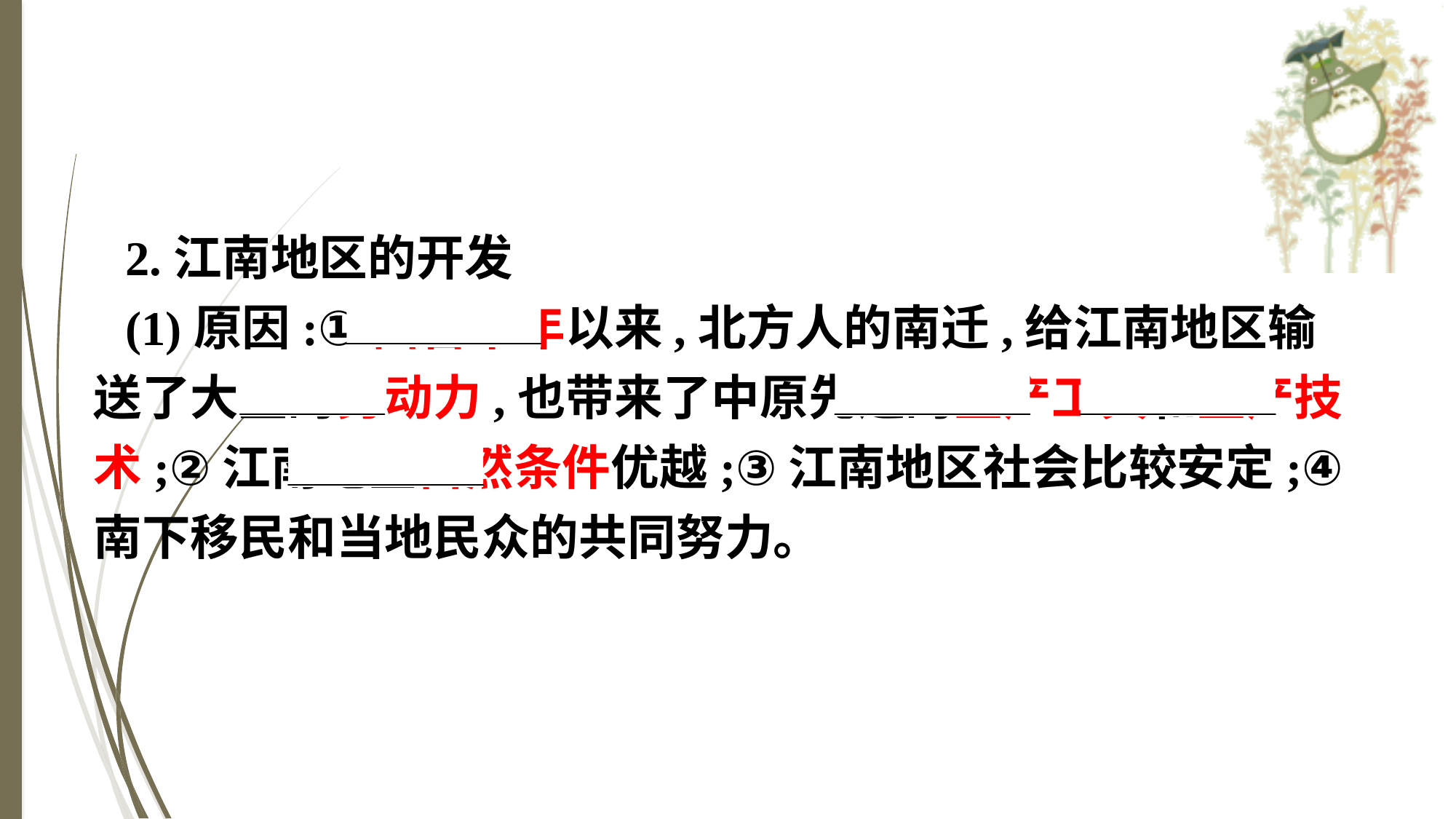

2.江南地区的开发
(1)原因:①西晋末年以来,北方人的南迁,给江南地区输送了大量的劳动力,也带来了中原先进的生产工具和生产技术;②江南地区自然条件优越;③江南地区社会比较安定;④南下移民和当地民众的共同努力。